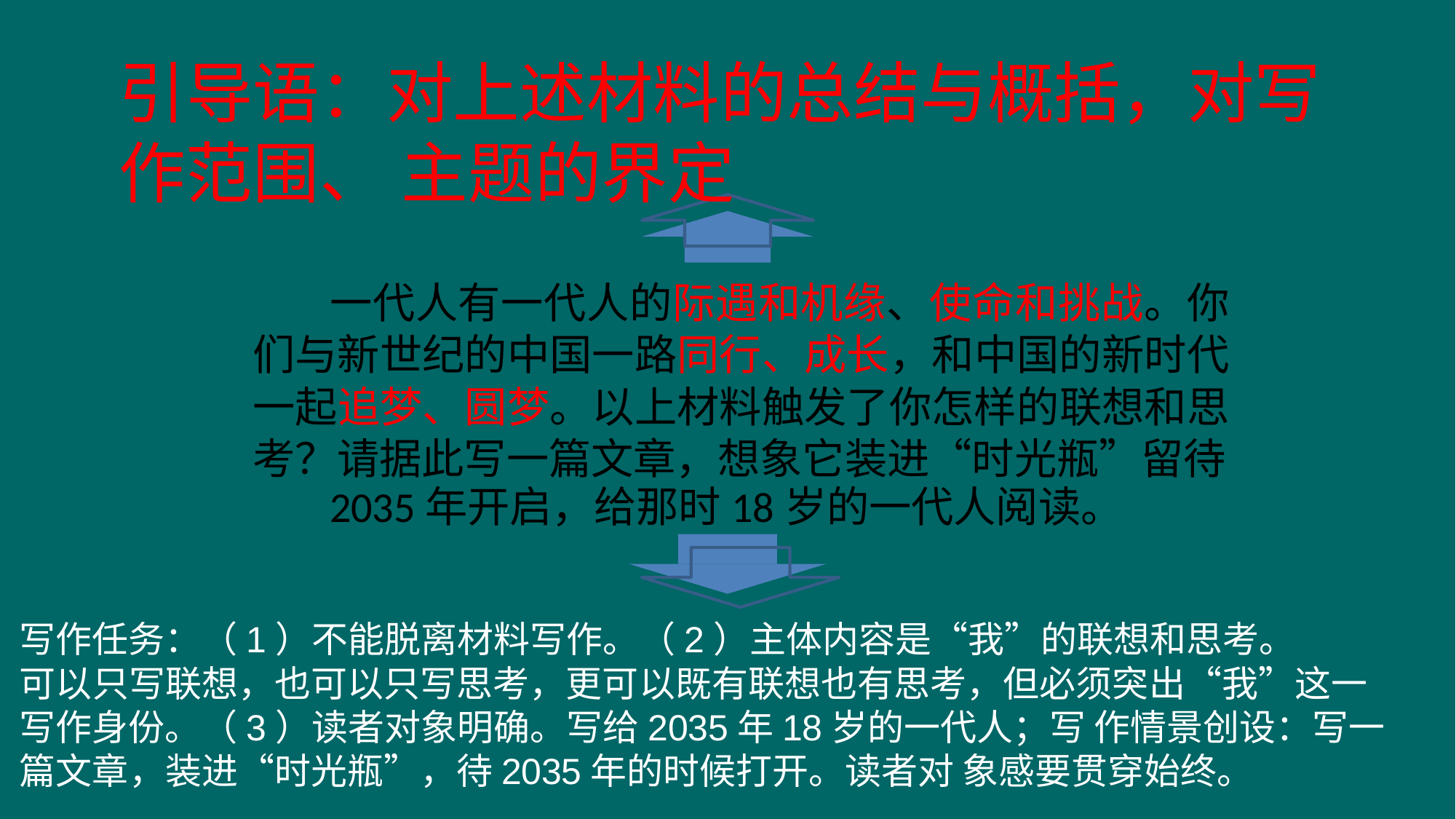

# 引导语：对上述材料的总结与概括，对写作范围、 主题的界定

一代人有一代人的际遇和机缘、使命和挑战。你 们与新世纪的中国一路同行、成长，和中国的新时代 一起追梦、圆梦。以上材料触发了你怎样的联想和思 考？请据此写一篇文章，想象它装进“时光瓶”留待
2035年开启，给那时18岁的一代人阅读。

写作任务：（1）不能脱离材料写作。（2）主体内容是“我”的联想和思考。
可以只写联想，也可以只写思考，更可以既有联想也有思考，但必须突出“我”这一写作身份。（3）读者对象明确。写给2035年18岁的一代人；写 作情景创设：写一篇文章，装进“时光瓶”，待2035年的时候打开。读者对 象感要贯穿始终。